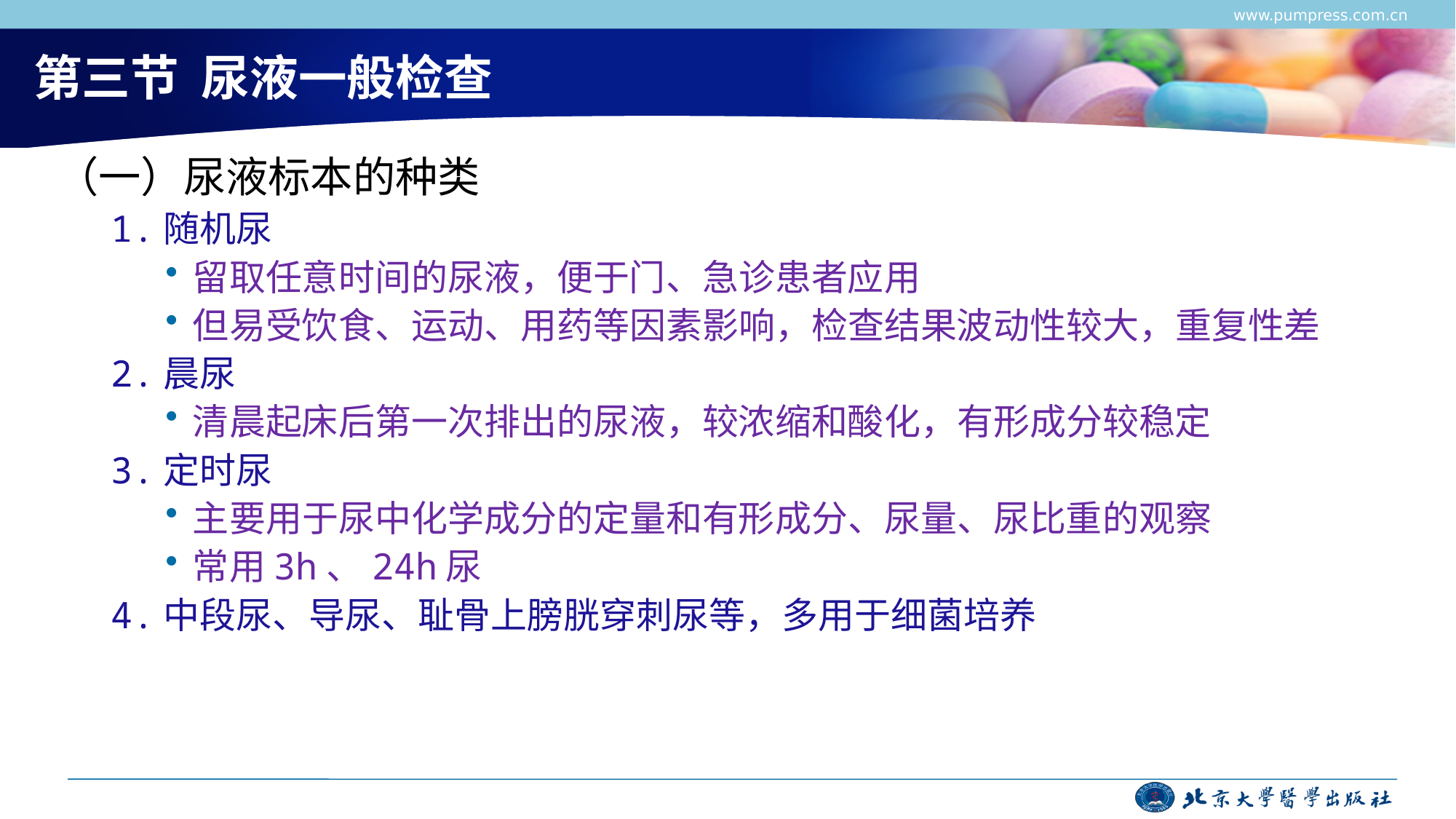

www.pumpress.com.cn
# 第三节  尿液一般检查
（一）尿液标本的种类
1.随机尿
留取任意时间的尿液，便于门、急诊患者应用
但易受饮食、运动、用药等因素影响，检查结果波动性较大，重复性差
2.晨尿
清晨起床后第一次排出的尿液，较浓缩和酸化，有形成分较稳定
3.定时尿
主要用于尿中化学成分的定量和有形成分、尿量、尿比重的观察
常用3h、24h尿
4.中段尿、导尿、耻骨上膀胱穿刺尿等，多用于细菌培养